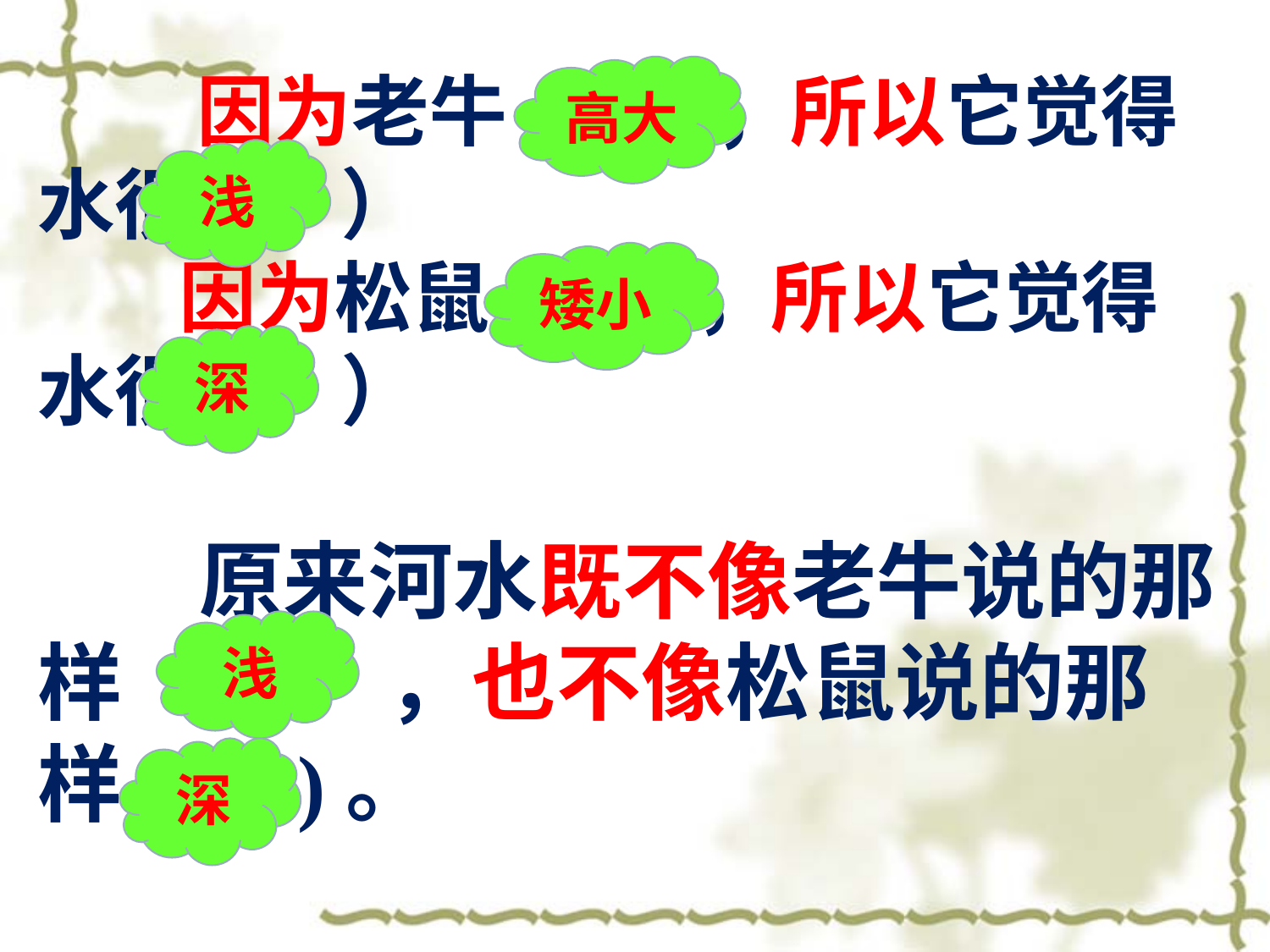

因为老牛(      )，所以它觉得水很（    ）
       因为松鼠 (     )，所以它觉得水很（    ）

         原来河水既不像老牛说的那样（     ），也不像松鼠说的那样(      )。
高大
浅
矮小
深
浅
深